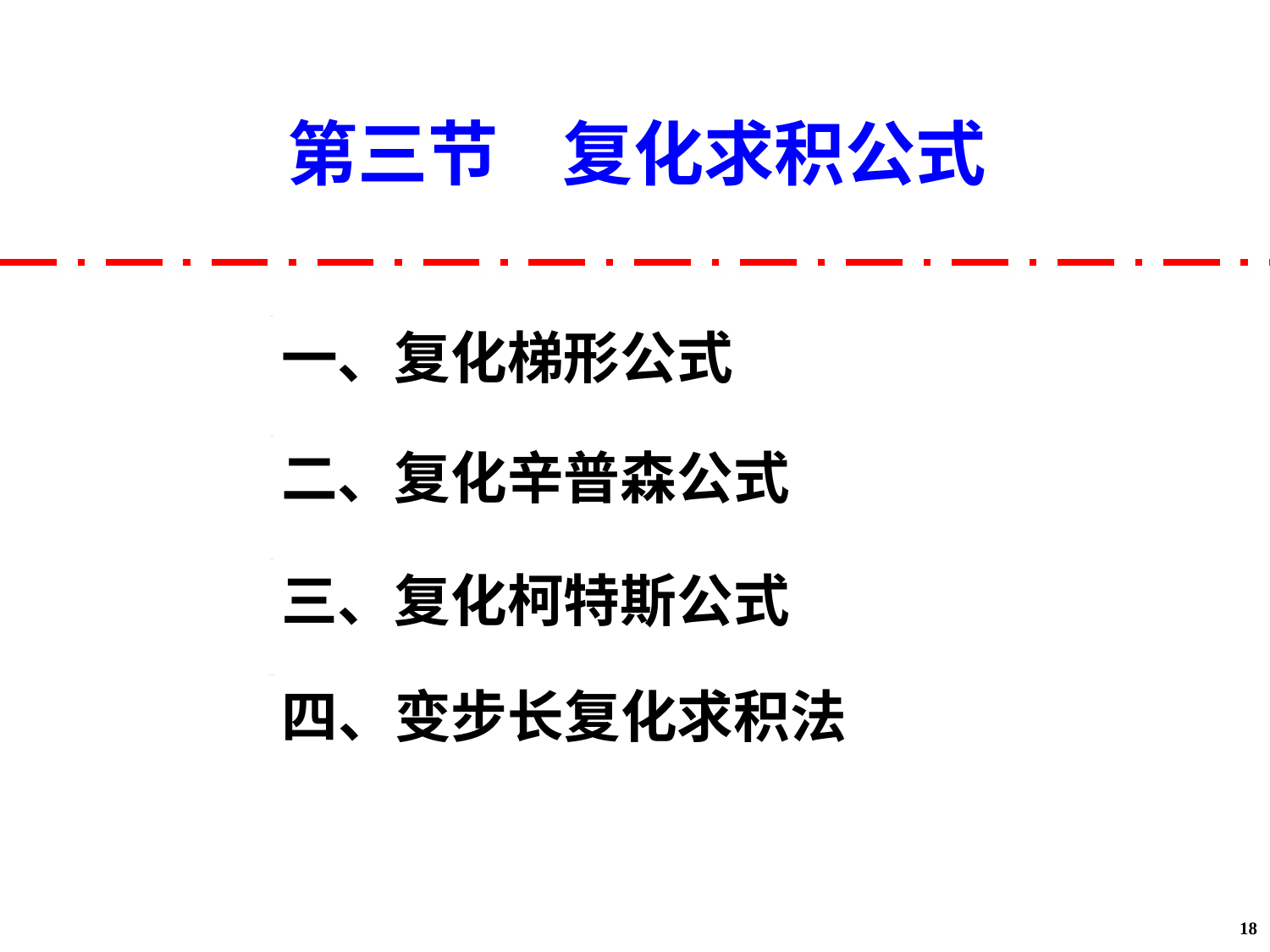

第三节    复化求积公式
一、复化梯形公式
二、复化辛普森公式
三、复化柯特斯公式
四、变步长复化求积法
18